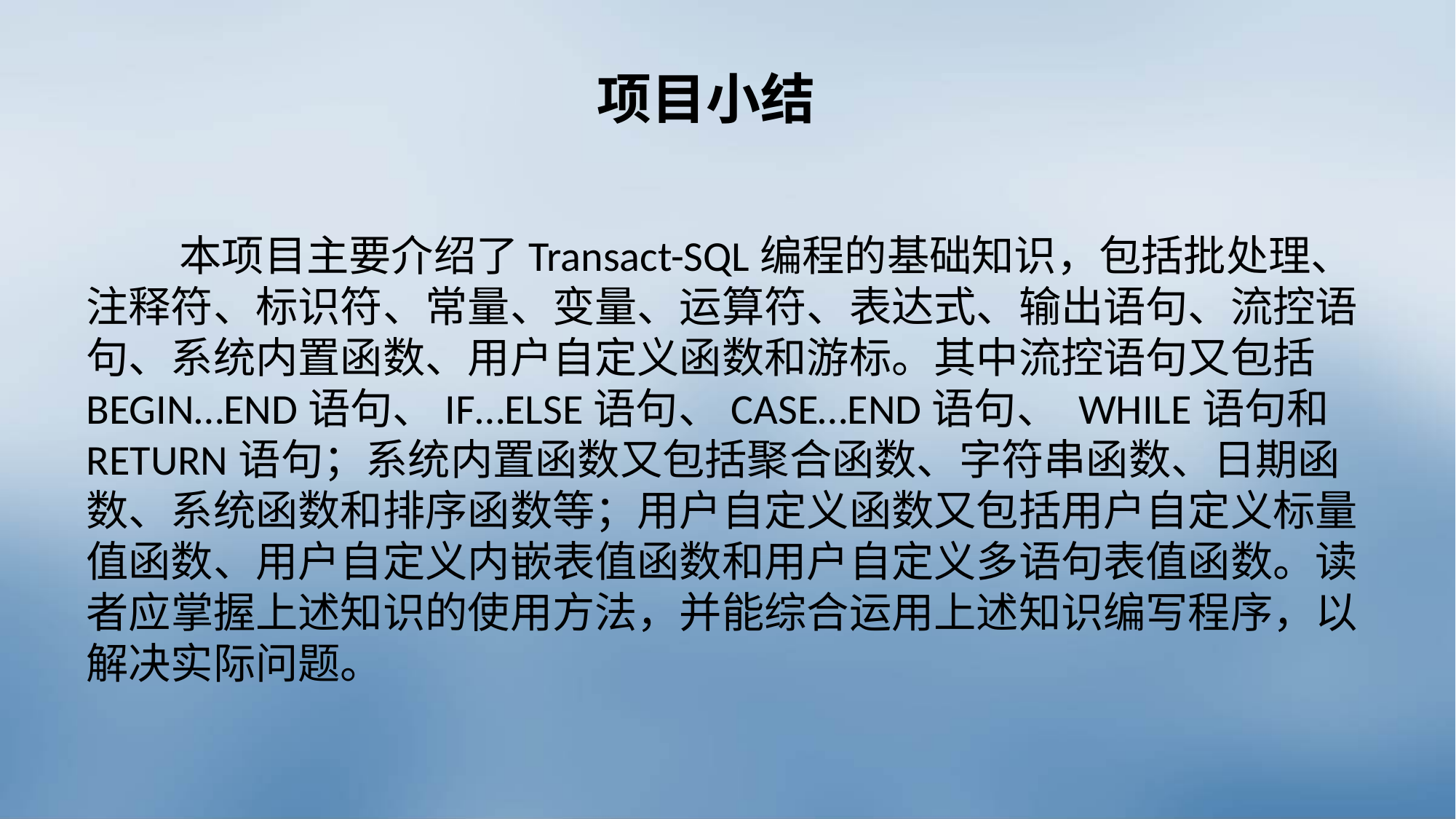

项目小结
   本项目主要介绍了Transact-SQL编程的基础知识，包括批处理、注释符、标识符、常量、变量、运算符、表达式、输出语句、流控语句、系统内置函数、用户自定义函数和游标。其中流控语句又包括BEGIN…END语句、IF…ELSE语句、CASE…END语句、 WHILE语句和RETURN语句；系统内置函数又包括聚合函数、字符串函数、日期函数、系统函数和排序函数等；用户自定义函数又包括用户自定义标量值函数、用户自定义内嵌表值函数和用户自定义多语句表值函数。读者应掌握上述知识的使用方法，并能综合运用上述知识编写程序，以解决实际问题。